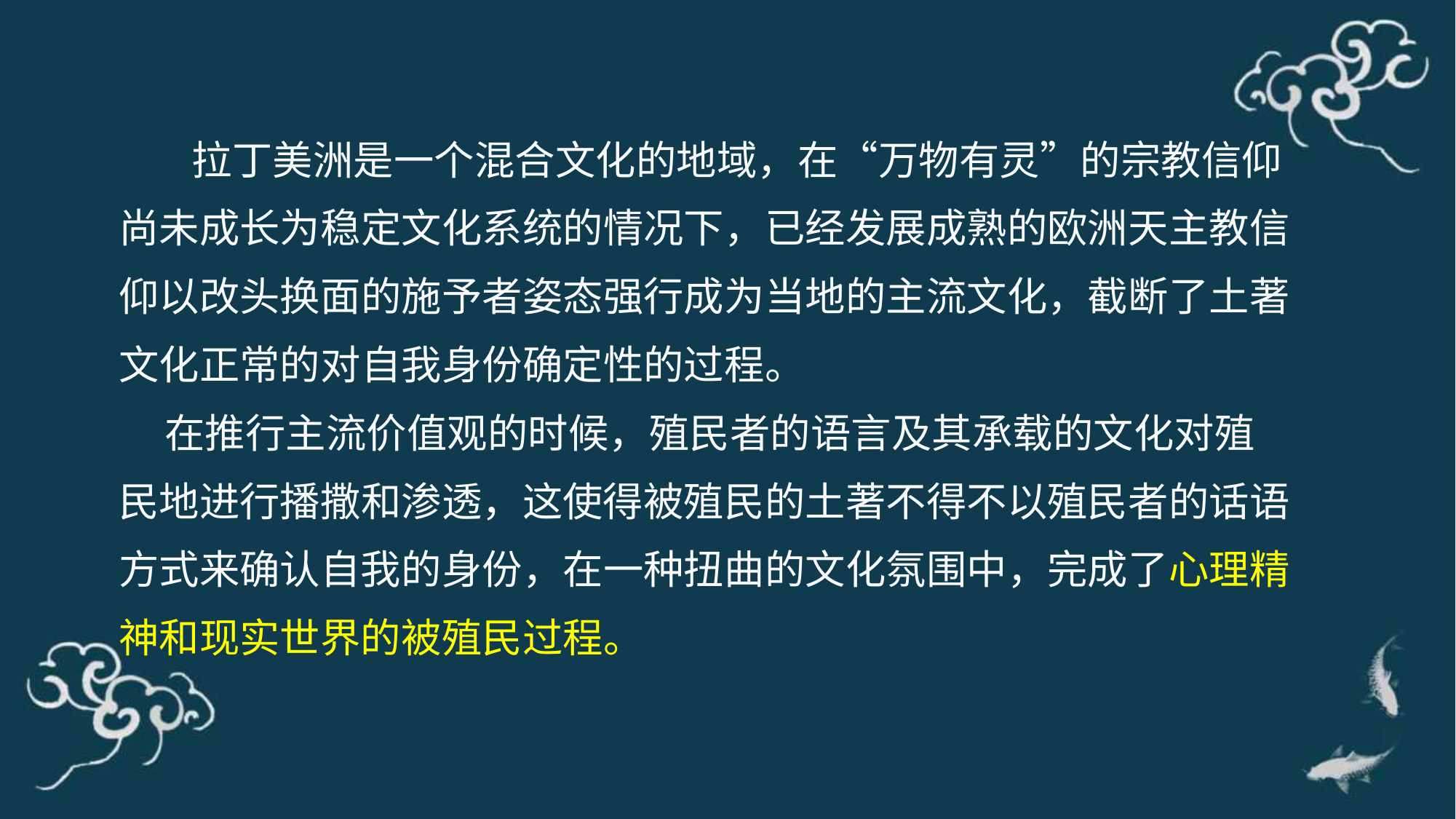

拉丁美洲是一个混合文化的地域，在“万物有灵”的宗教信仰尚未成长为稳定文化系统的情况下，已经发展成熟的欧洲天主教信仰以改头换面的施予者姿态强行成为当地的主流文化，截断了土著文化正常的对自我身份确定性的过程。
    在推行主流价值观的时候，殖民者的语言及其承载的文化对殖民地进行播撒和渗透，这使得被殖民的土著不得不以殖民者的话语方式来确认自我的身份，在一种扭曲的文化氛围中，完成了心理精神和现实世界的被殖民过程。